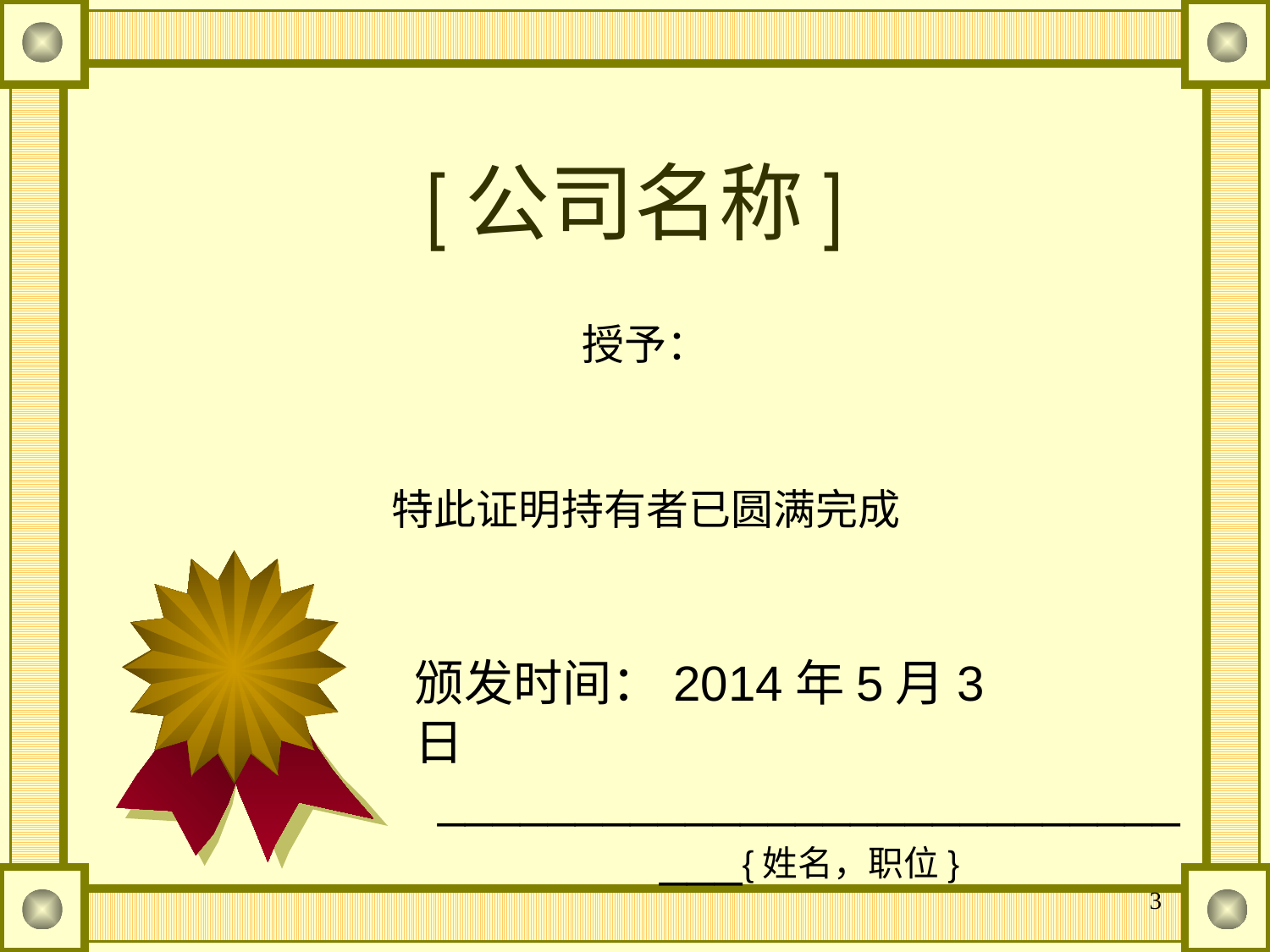

# [公司名称]
授予：
特此证明持有者已圆满完成

颁发时间：2014年5月3日
______________________________{姓名，职位}
3